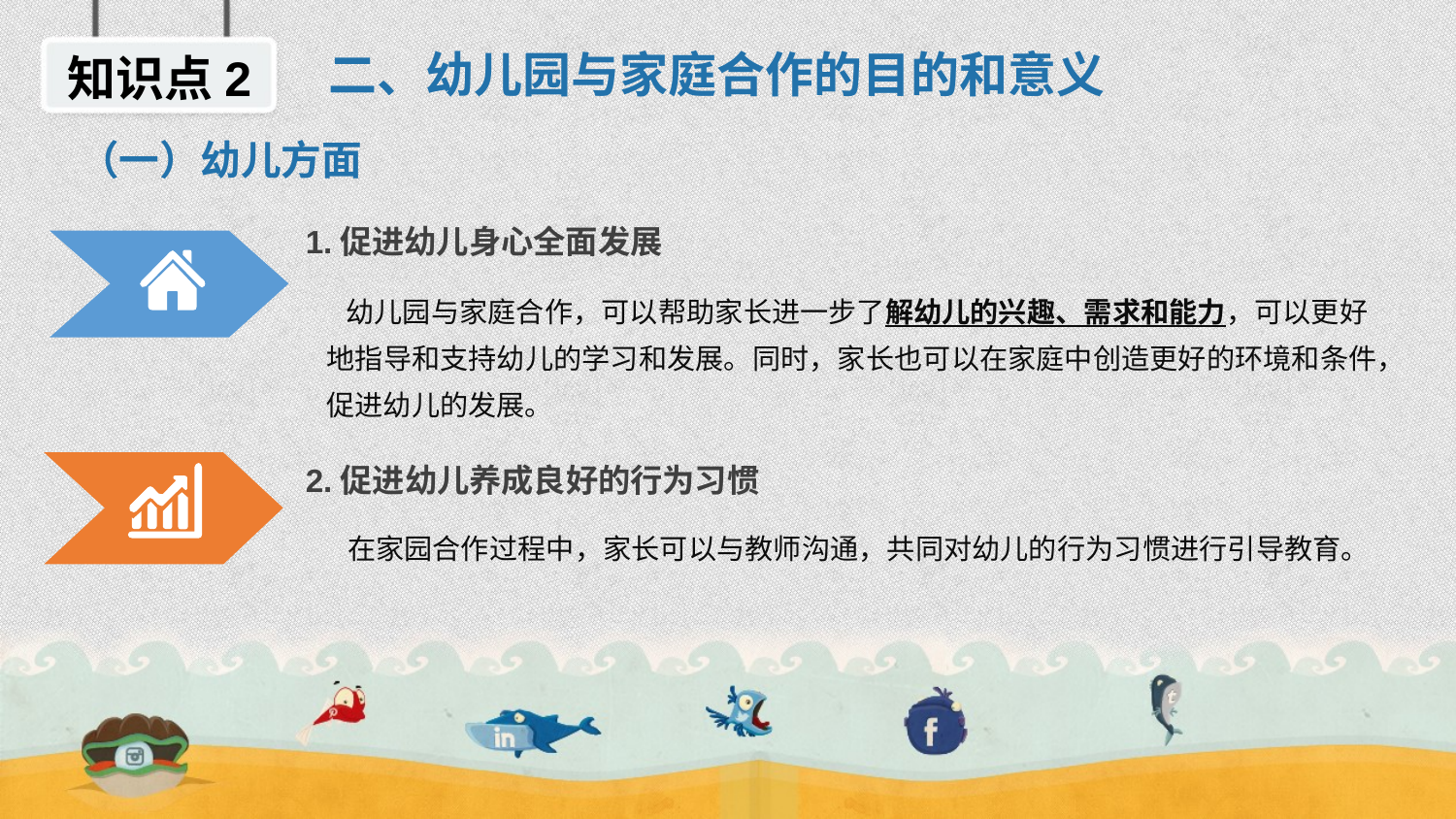

二、幼儿园与家庭合作的目的和意义
知识点2
（一）幼儿方面
1.促进幼儿身心全面发展

  幼儿园与家庭合作，可以帮助家长进一步了解幼儿的兴趣、需求和能力，可以更好地指导和支持幼儿的学习和发展。同时，家长也可以在家庭中创造更好的环境和条件，促进幼儿的发展。

2.促进幼儿养成良好的行为习惯
  在家园合作过程中，家长可以与教师沟通，共同对幼儿的行为习惯进行引导教育。